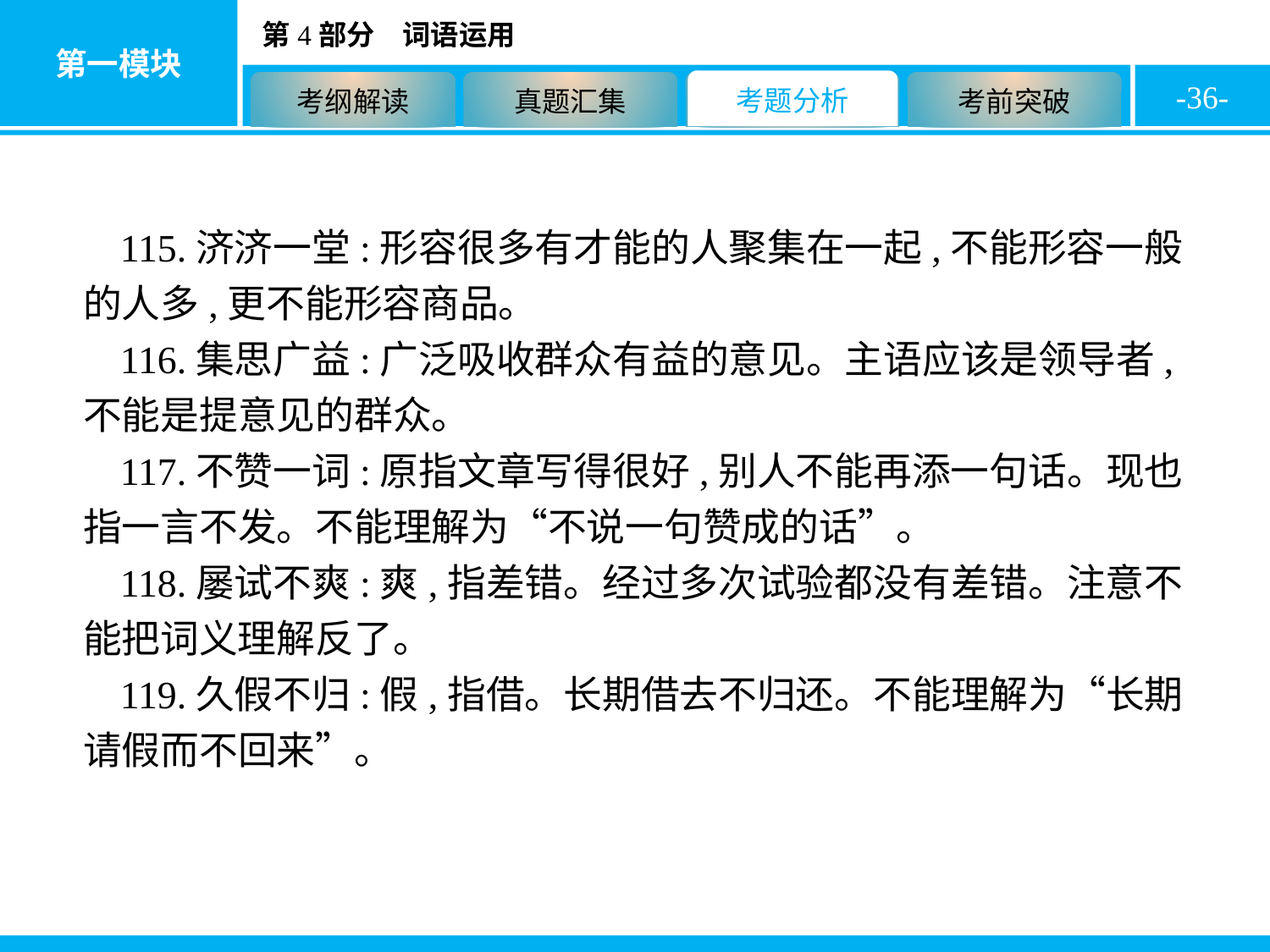

-36-
115.济济一堂:形容很多有才能的人聚集在一起,不能形容一般的人多,更不能形容商品。
116.集思广益:广泛吸收群众有益的意见。主语应该是领导者,不能是提意见的群众。
117.不赞一词:原指文章写得很好,别人不能再添一句话。现也指一言不发。不能理解为“不说一句赞成的话”。
118.屡试不爽:爽,指差错。经过多次试验都没有差错。注意不能把词义理解反了。
119.久假不归:假,指借。长期借去不归还。不能理解为“长期请假而不回来”。